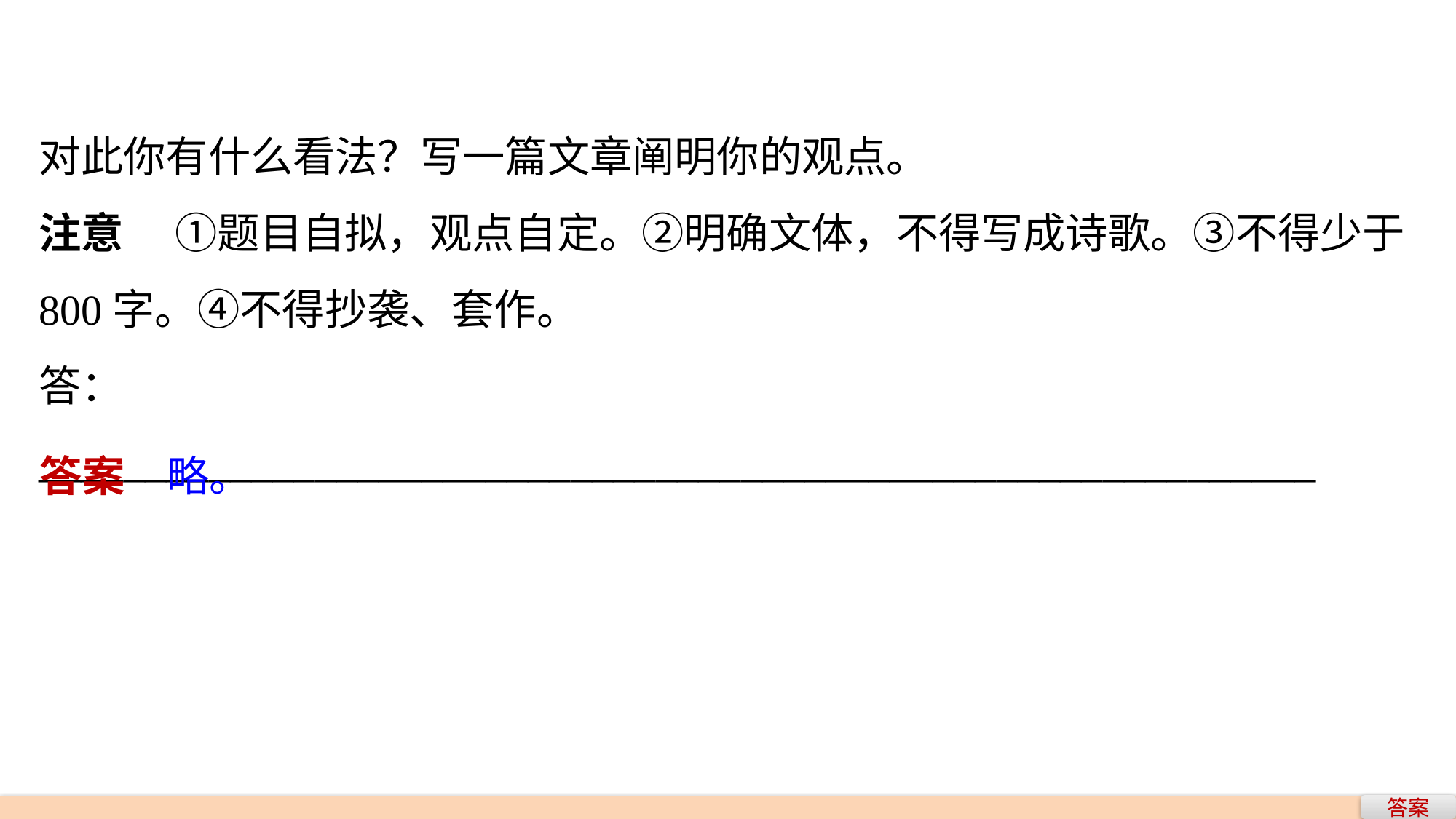

对此你有什么看法？写一篇文章阐明你的观点。
注意 　①题目自拟，观点自定。②明确文体，不得写成诗歌。③不得少于800字。④不得抄袭、套作。
答：____________________________________________________________
答案　略。
答案